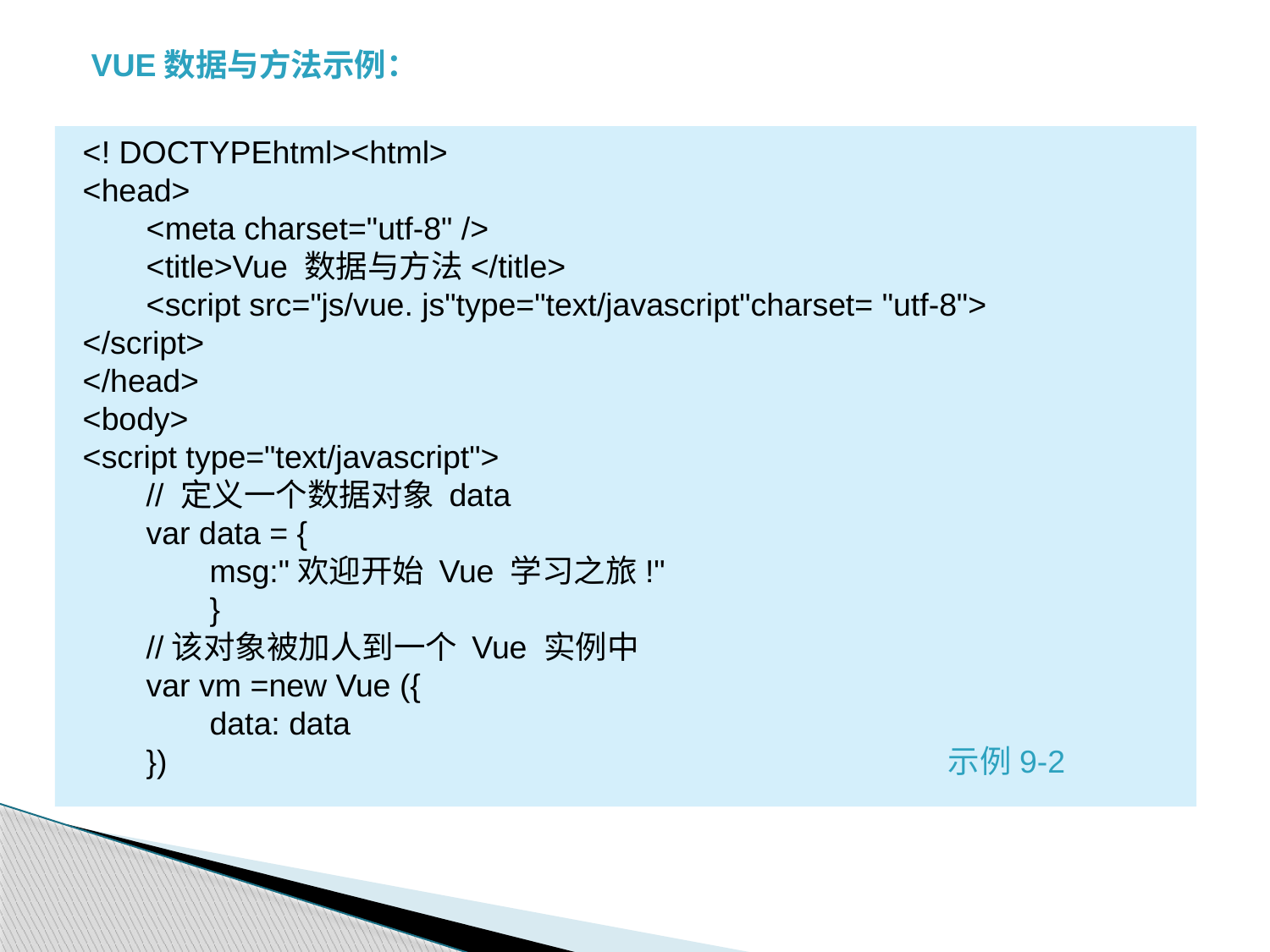

VUE数据与方法示例：

<! DOCTYPEhtml><html>
<head>
<meta charset="utf-8" />
<title>Vue 数据与方法</title>
<script src="js/vue. js"type="text/javascript"charset= "utf-8">
</script>
</head>
<body>
<script type="text/javascript">
// 定义一个数据对象 data
var data = {
msg:"欢迎开始 Vue 学习之旅!"
}
//该对象被加人到一个 Vue 实例中
var vm =new Vue ({
data: data
})                                                                                       示例9-2